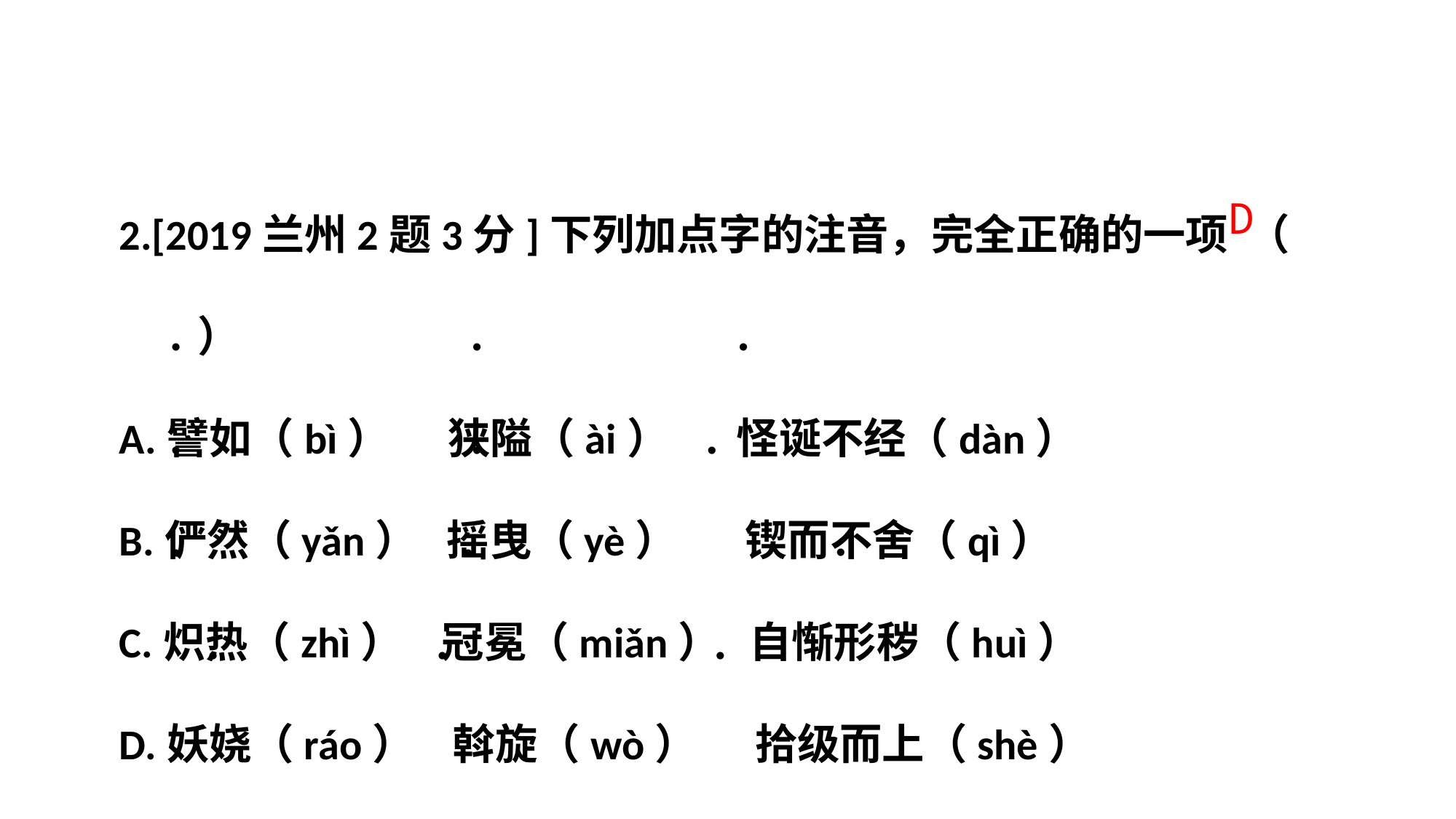

2.[2019兰州2题3分]下列加点字的注音，完全正确的一项  （     ）
A.譬如（bì）      狭隘（ài）       怪诞不经（dàn）
B.俨然（yǎn）   摇曳（yè）       锲而不舍（qì）
C.炽热（zhì）    冠冕（miǎn）   自惭形秽（huì）
D.妖娆（ráo）    斡旋（wò）      拾级而上（shè）
D
•
•
•
•
•
•
•
•
•
•
•
•